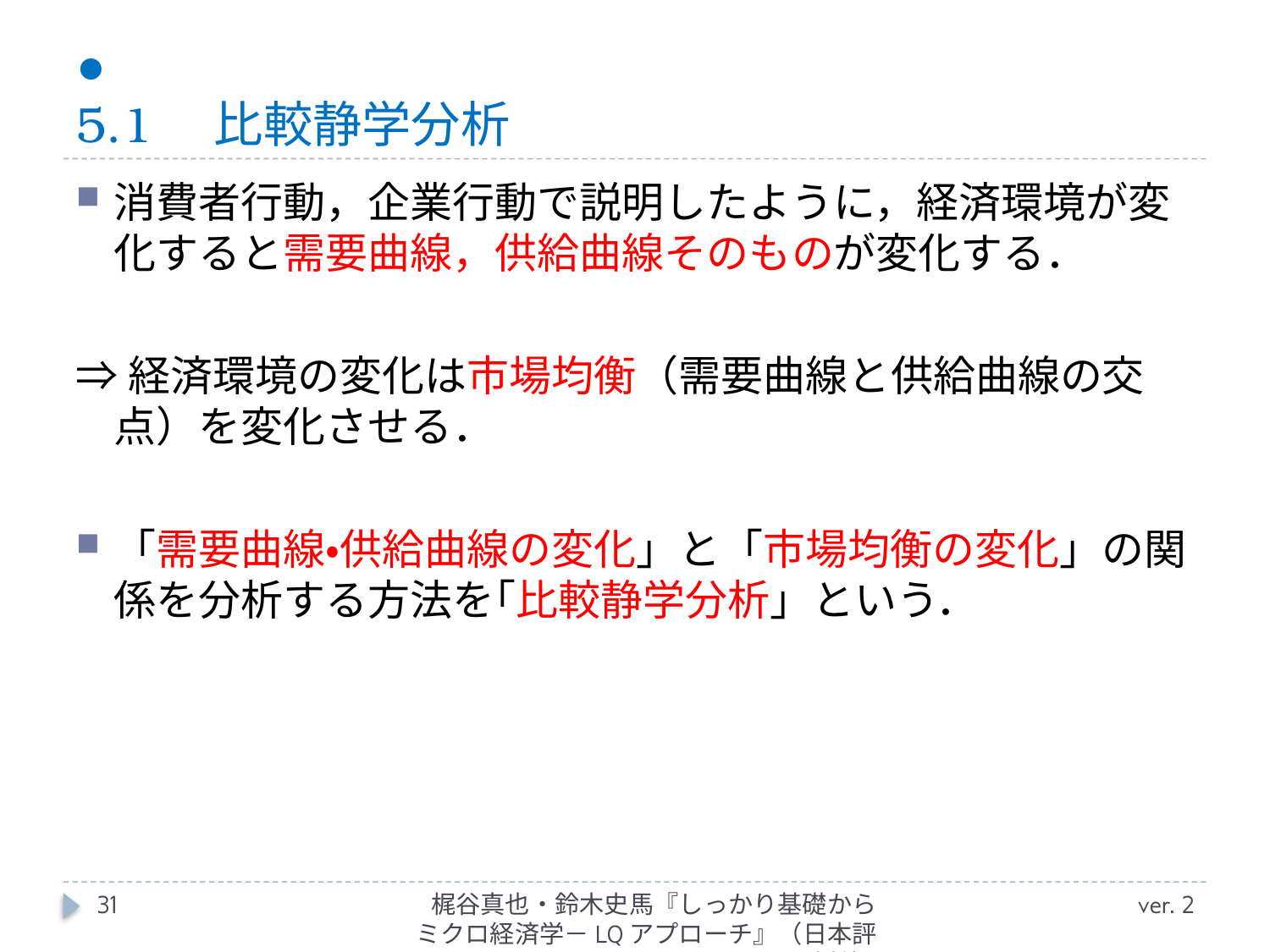

# ● 5.1　比較静学分析
消費者行動，企業行動で説明したように，経済環境が変化すると需要曲線，供給曲線そのものが変化する．

⇒経済環境の変化は市場均衡（需要曲線と供給曲線の交点）を変化させる．

「需要曲線・供給曲線の変化」と「市場均衡の変化」の関係を分析する方法を｢比較静学分析」という．

31
梶谷真也・鈴木史馬『しっかり基礎からミクロ経済学－LQアプローチ』（日本評論社）
ver. 2